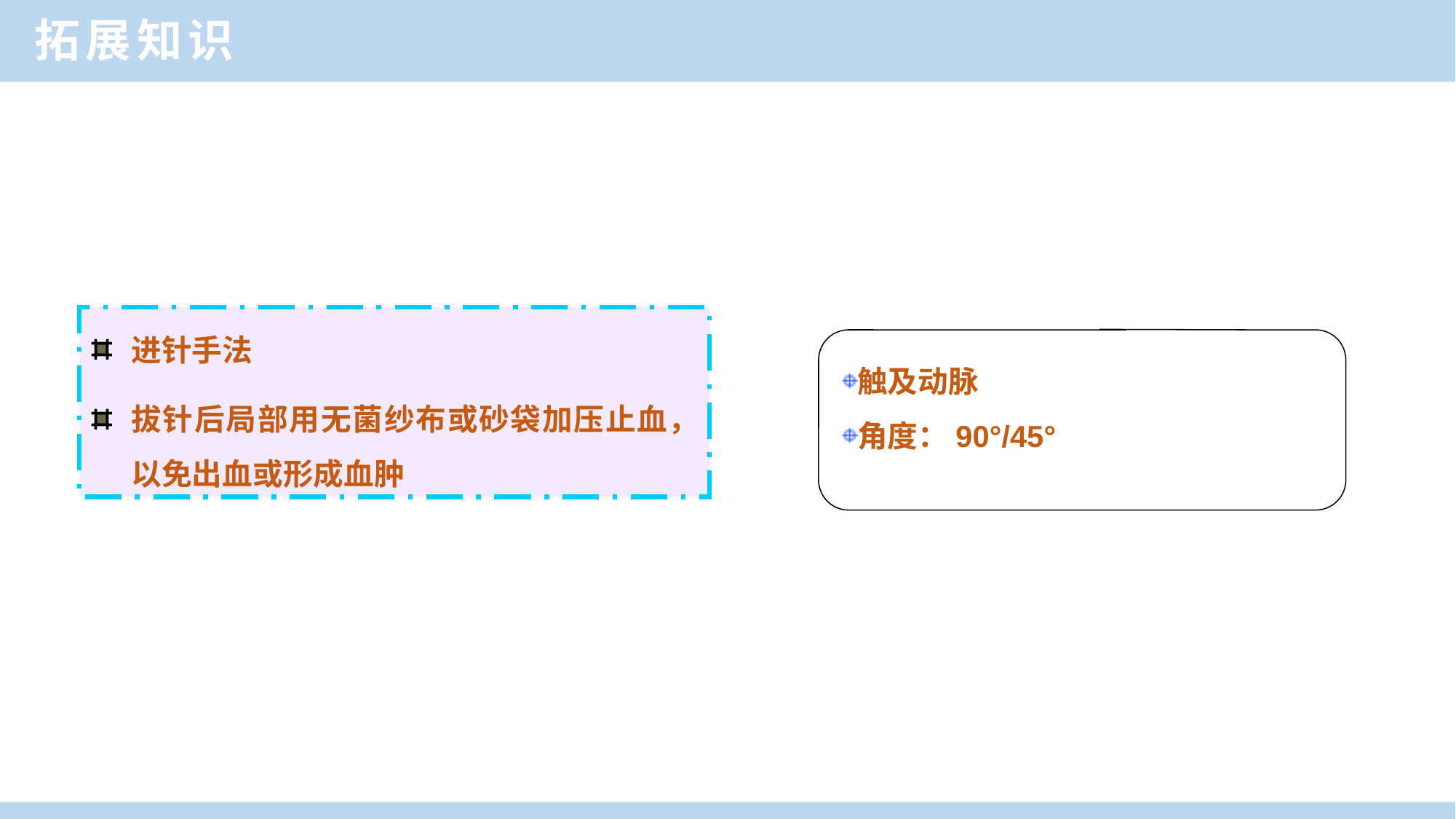

拓展知识
进针手法
拔针后局部用无菌纱布或砂袋加压止血，以免出血或形成血肿
触及动脉
角度：90°/45°